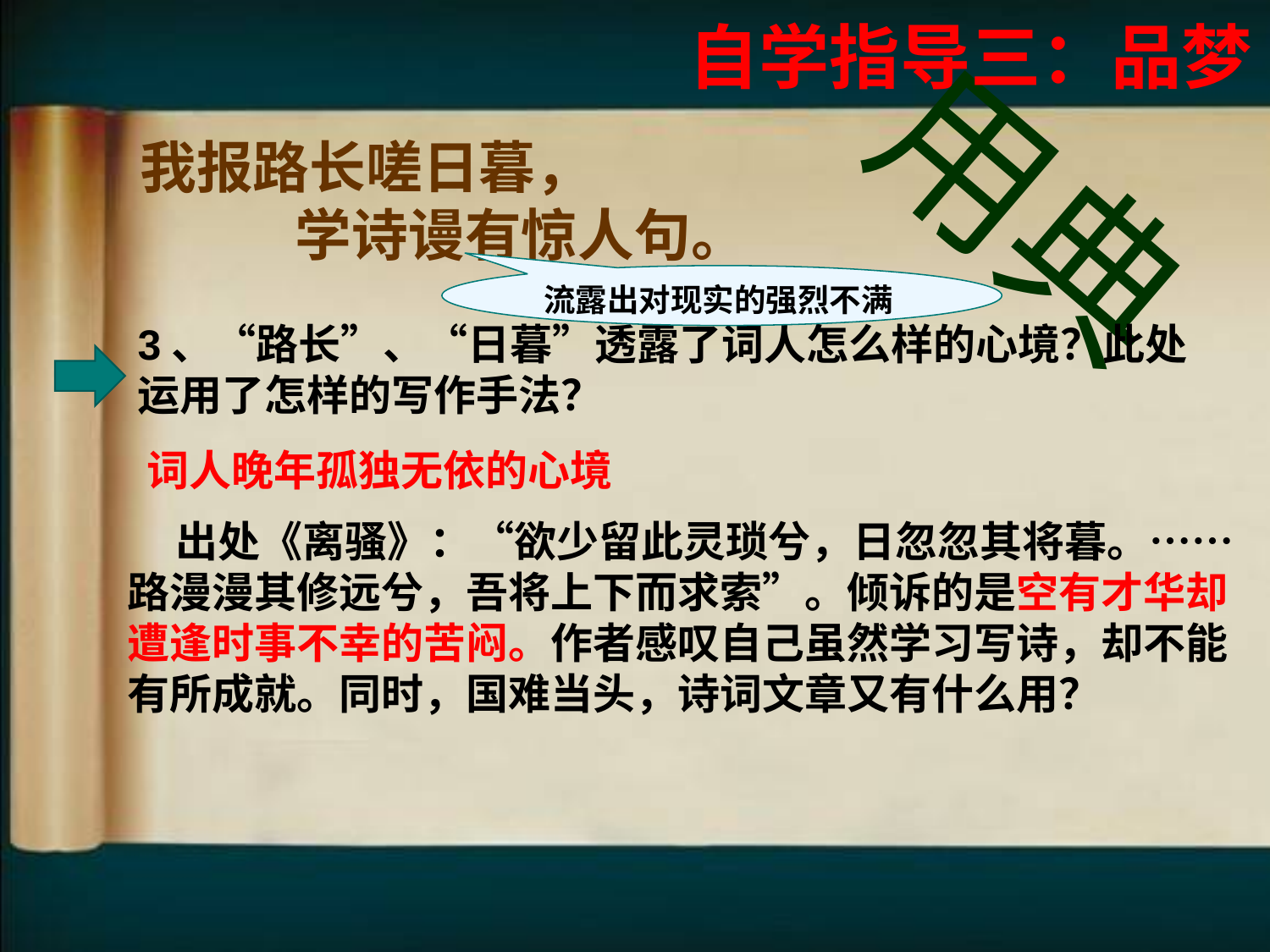

自学指导三：品梦
用典
  我报路长嗟日暮，
              学诗谩有惊人句。

3、“路长”、“日暮”透露了词人怎么样的心境？此处运用了怎样的写作手法？

流露出对现实的强烈不满

 词人晚年孤独无依的心境
    出处《离骚》：“欲少留此灵琐兮，日忽忽其将暮。……路漫漫其修远兮，吾将上下而求索”。倾诉的是空有才华却遭逢时事不幸的苦闷。作者感叹自己虽然学习写诗，却不能有所成就。同时，国难当头，诗词文章又有什么用？